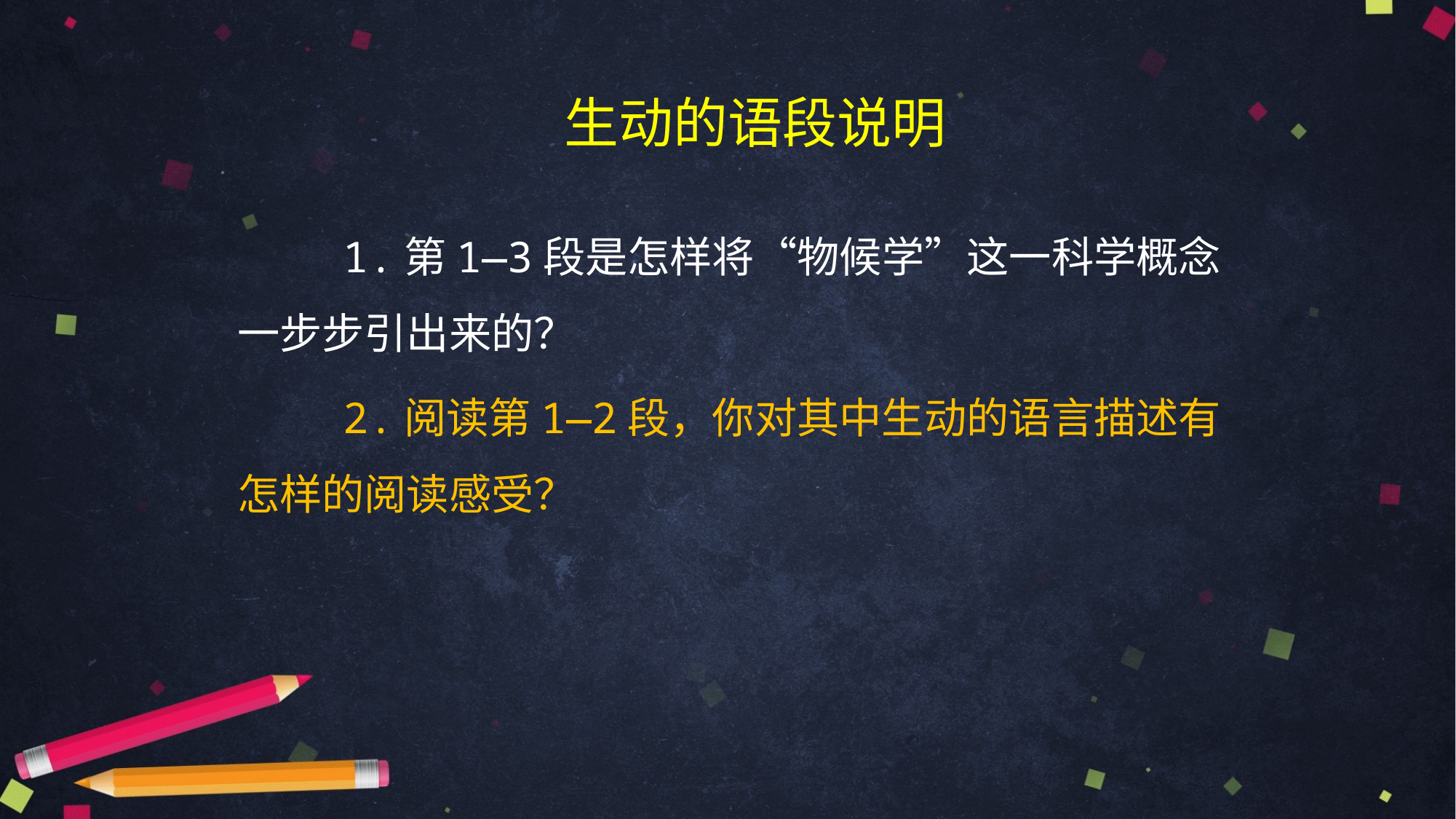

生动的语段说明
  1.第1—3段是怎样将“物候学”这一科学概念一步步引出来的？
  2.阅读第1—2段，你对其中生动的语言描述有怎样的阅读感受？